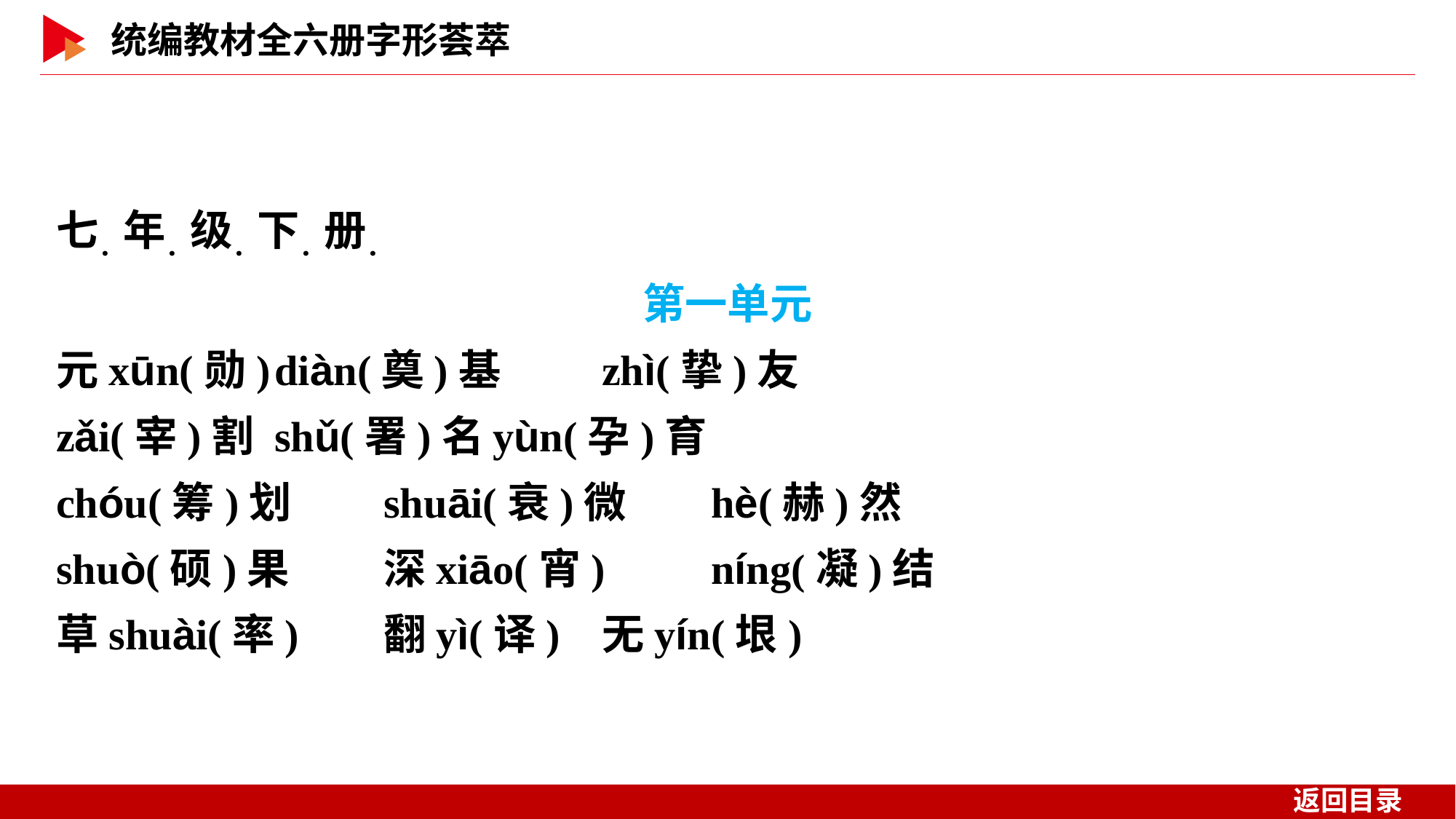

七．年．级．下．册．
第一单元
元xūn(勋)	diàn(奠)基	zhì(挚)友
zǎi(宰)割	shǔ(署)名	yùn(孕)育
chóu(筹)划	shuāi(衰)微	hè(赫)然
shuò(硕)果	深xiāo(宵)	níng(凝)结
草shuài(率)	翻yì(译)	无yín(垠)